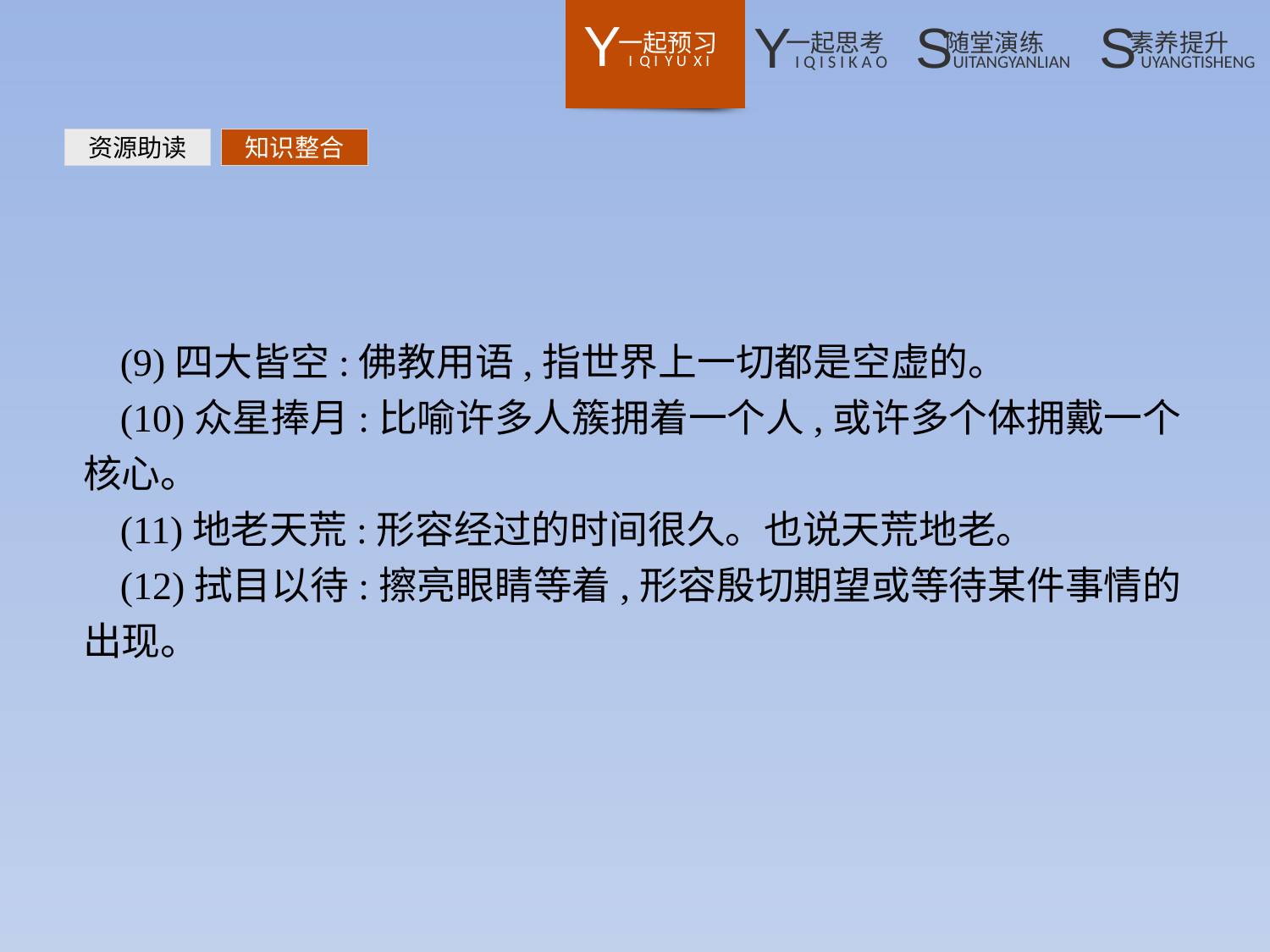

资源助读
知识整合
(9)四大皆空:佛教用语,指世界上一切都是空虚的。
(10)众星捧月:比喻许多人簇拥着一个人,或许多个体拥戴一个核心。
(11)地老天荒:形容经过的时间很久。也说天荒地老。
(12)拭目以待:擦亮眼睛等着,形容殷切期望或等待某件事情的出现。